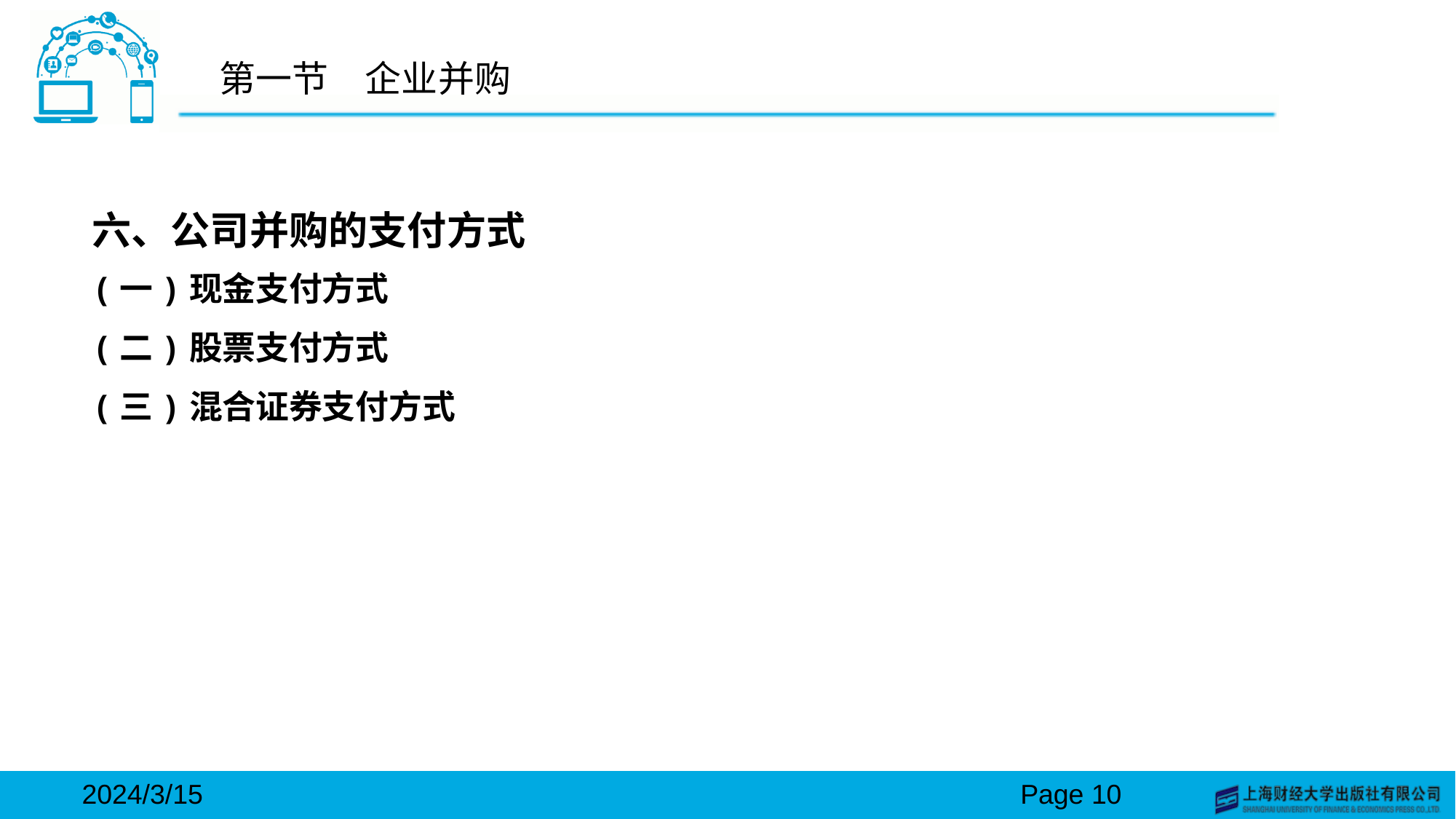

# 第一节　企业并购
六、公司并购的支付方式
(一)现金支付方式
(二)股票支付方式
(三)混合证券支付方式

2024/3/15
Page 10